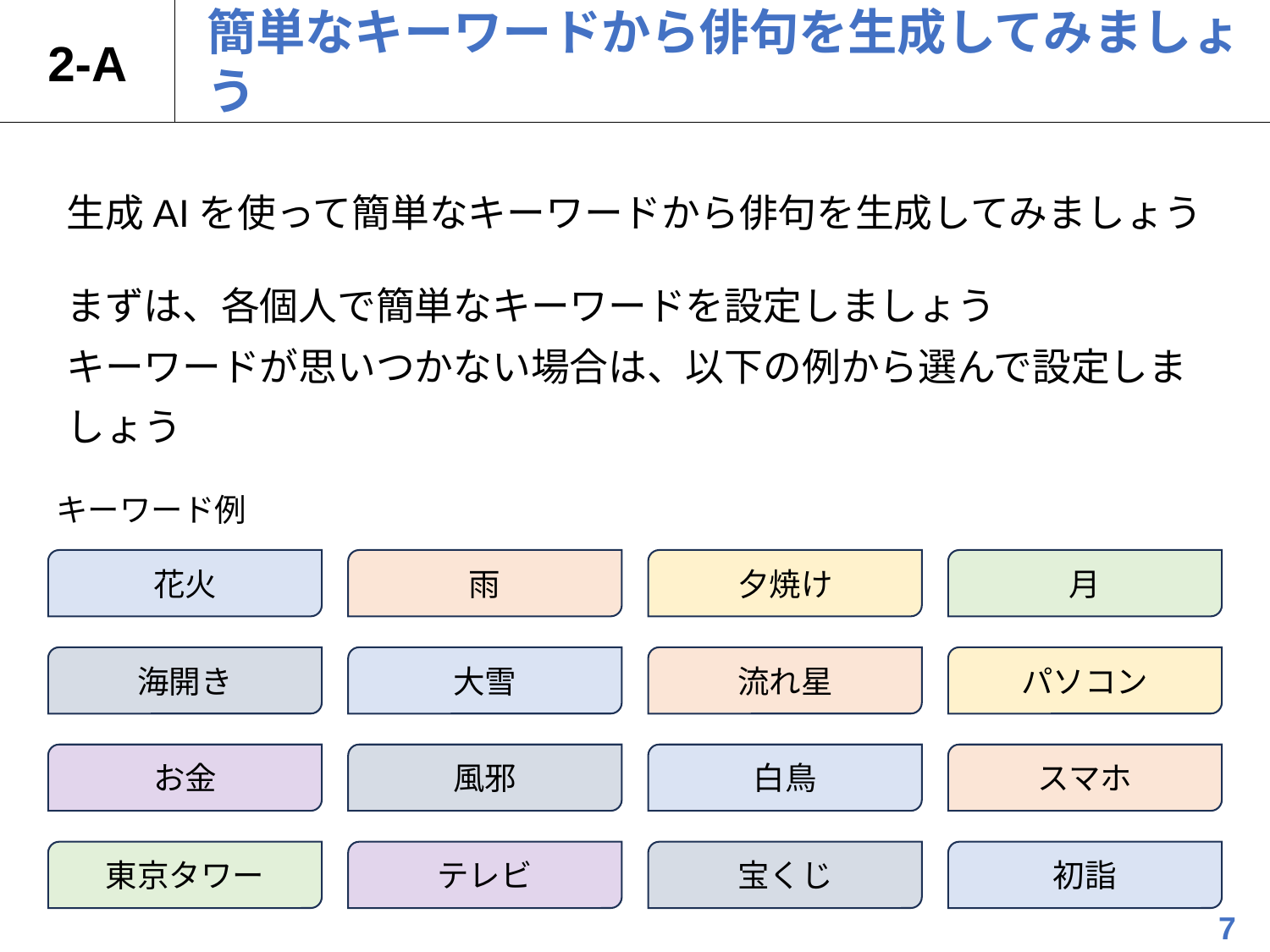

# 2-A
簡単なキーワードから俳句を生成してみましょう
生成AIを使って簡単なキーワードから俳句を生成してみましょう

まずは、各個人で簡単なキーワードを設定しましょう
キーワードが思いつかない場合は、以下の例から選んで設定しましょう
キーワード例
夕焼け
花火
雨
月
流れ星
海開き
大雪
パソコン
白鳥
お金
風邪
スマホ
宝くじ
東京タワー
テレビ
初詣
7